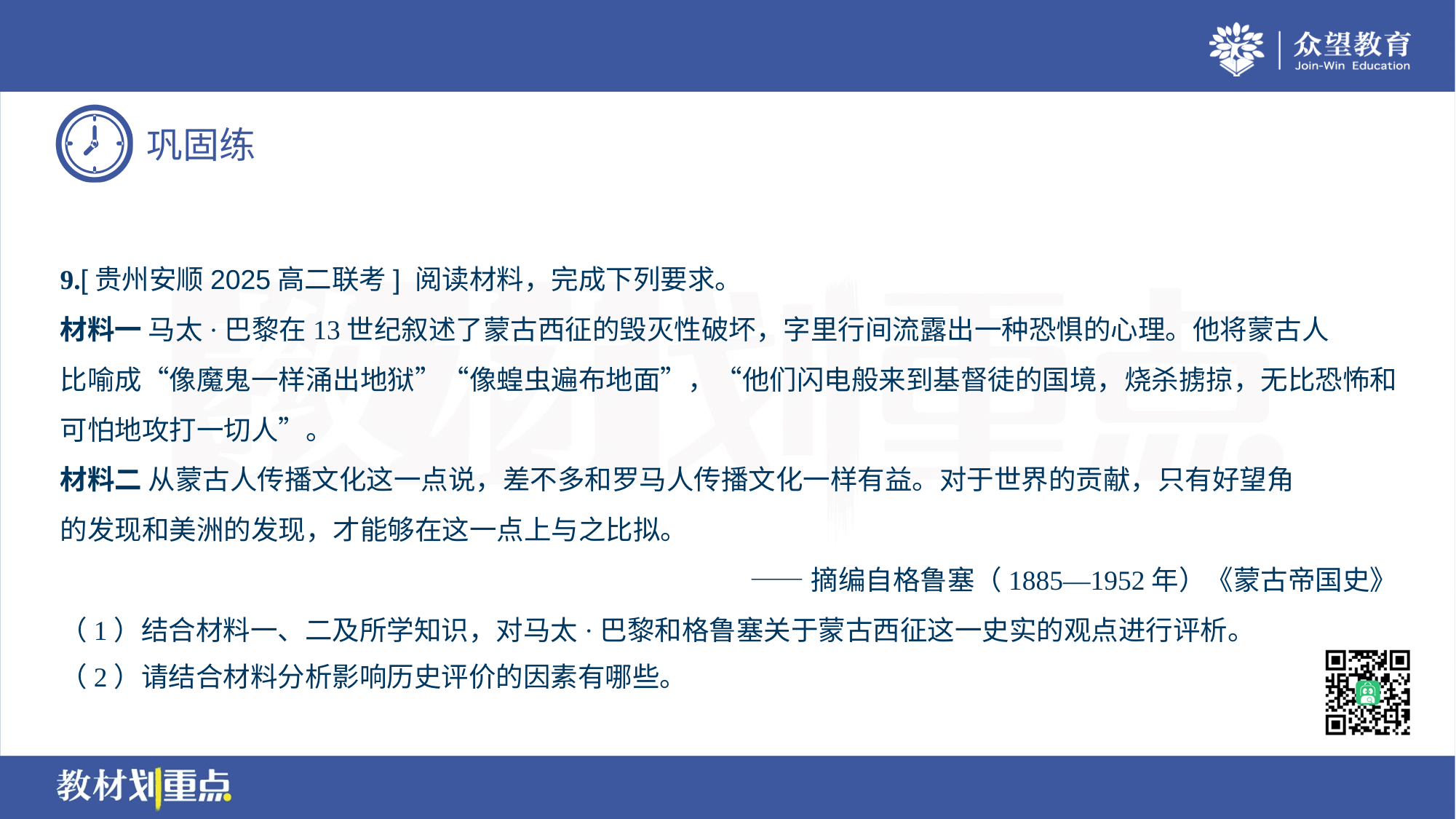

9.[贵州安顺2025高二联考] 阅读材料，完成下列要求。
材料一 马太·巴黎在13世纪叙述了蒙古西征的毁灭性破坏，字里行间流露出一种恐惧的心理。他将蒙古人
比喻成“像魔鬼一样涌出地狱”“像蝗虫遍布地面”，“他们闪电般来到基督徒的国境，烧杀掳掠，无比恐怖和
可怕地攻打一切人”。
材料二 从蒙古人传播文化这一点说，差不多和罗马人传播文化一样有益。对于世界的贡献，只有好望角
的发现和美洲的发现，才能够在这一点上与之比拟。
——摘编自格鲁塞（1885—1952年）《蒙古帝国史》
（1）结合材料一、二及所学知识，对马太·巴黎和格鲁塞关于蒙古西征这一史实的观点进行评析。
（2）请结合材料分析影响历史评价的因素有哪些。